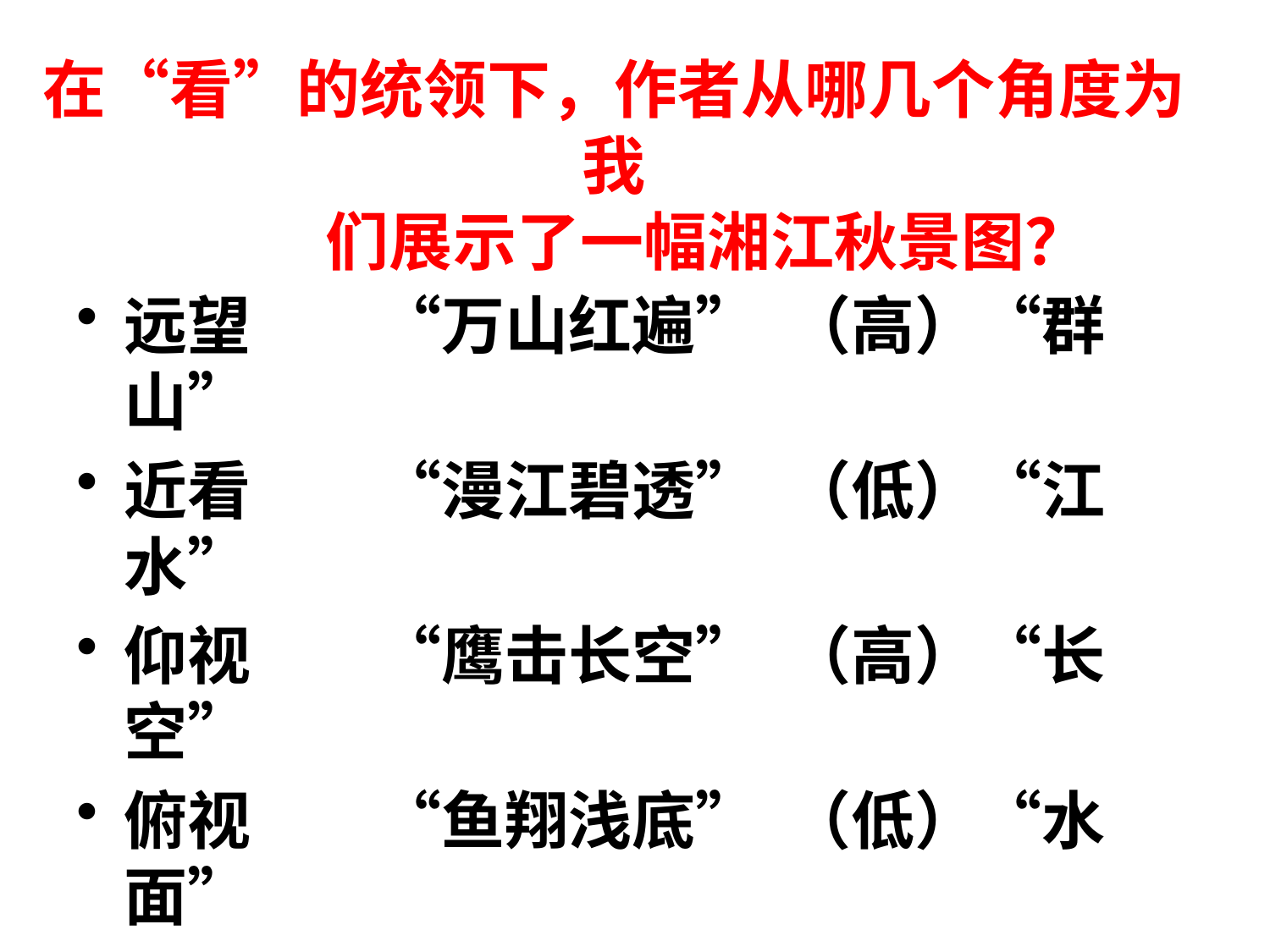

# 在“看”的统领下，作者从哪几个角度为我 们展示了一幅湘江秋景图？
远望	“万山红遍”  （高）“群山”
近看	“漫江碧透”  （低）“江水”
仰视	“鹰击长空”  （高）“长空”
俯视	“鱼翔浅底”  （低）“水面”